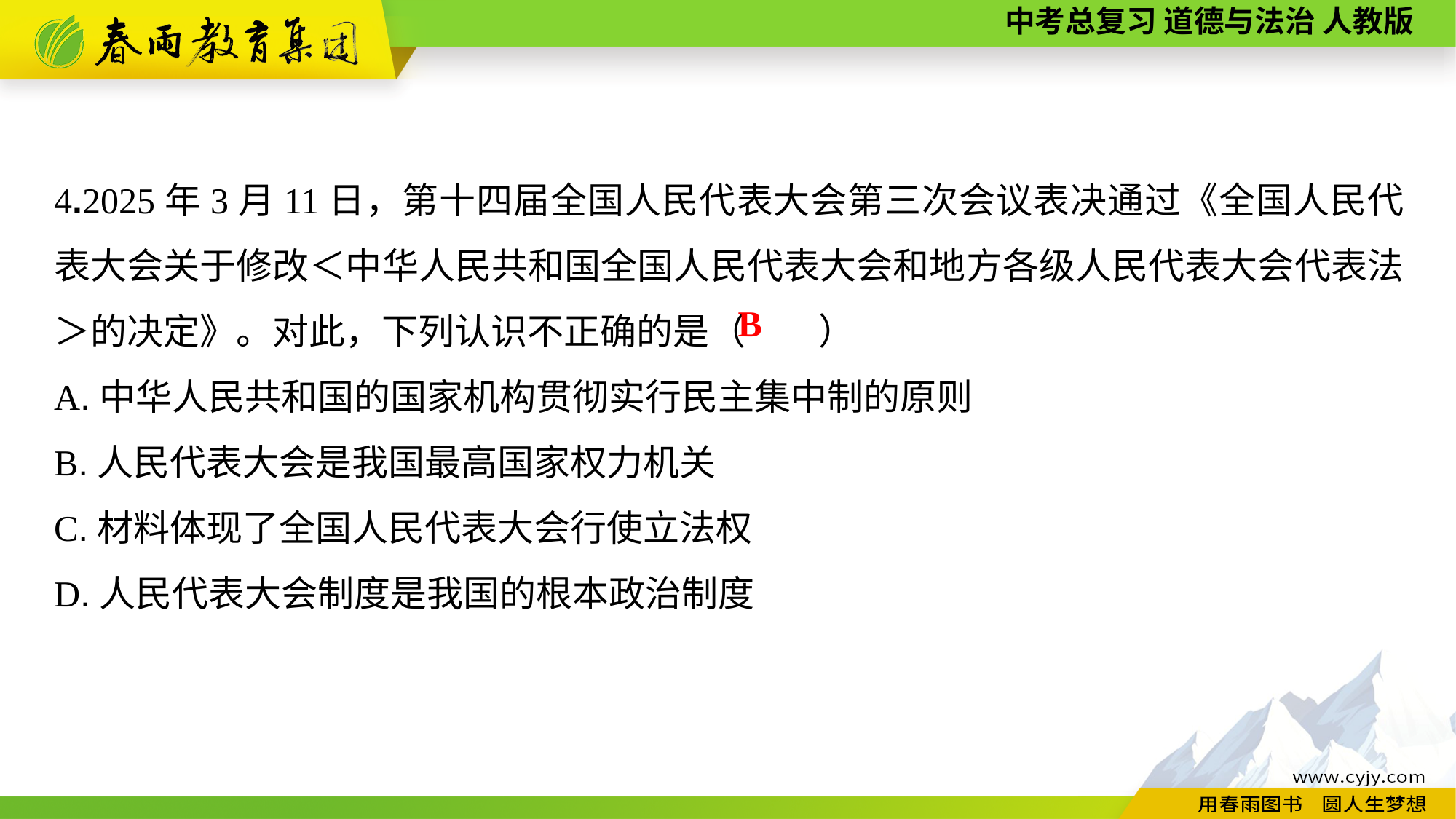

4.2025年3月11日，第十四届全国人民代表大会第三次会议表决通过《全国人民代表大会关于修改＜中华人民共和国全国人民代表大会和地方各级人民代表大会代表法＞的决定》。对此，下列认识不正确的是（　　）
A.中华人民共和国的国家机构贯彻实行民主集中制的原则
B.人民代表大会是我国最高国家权力机关
C.材料体现了全国人民代表大会行使立法权
D.人民代表大会制度是我国的根本政治制度
B